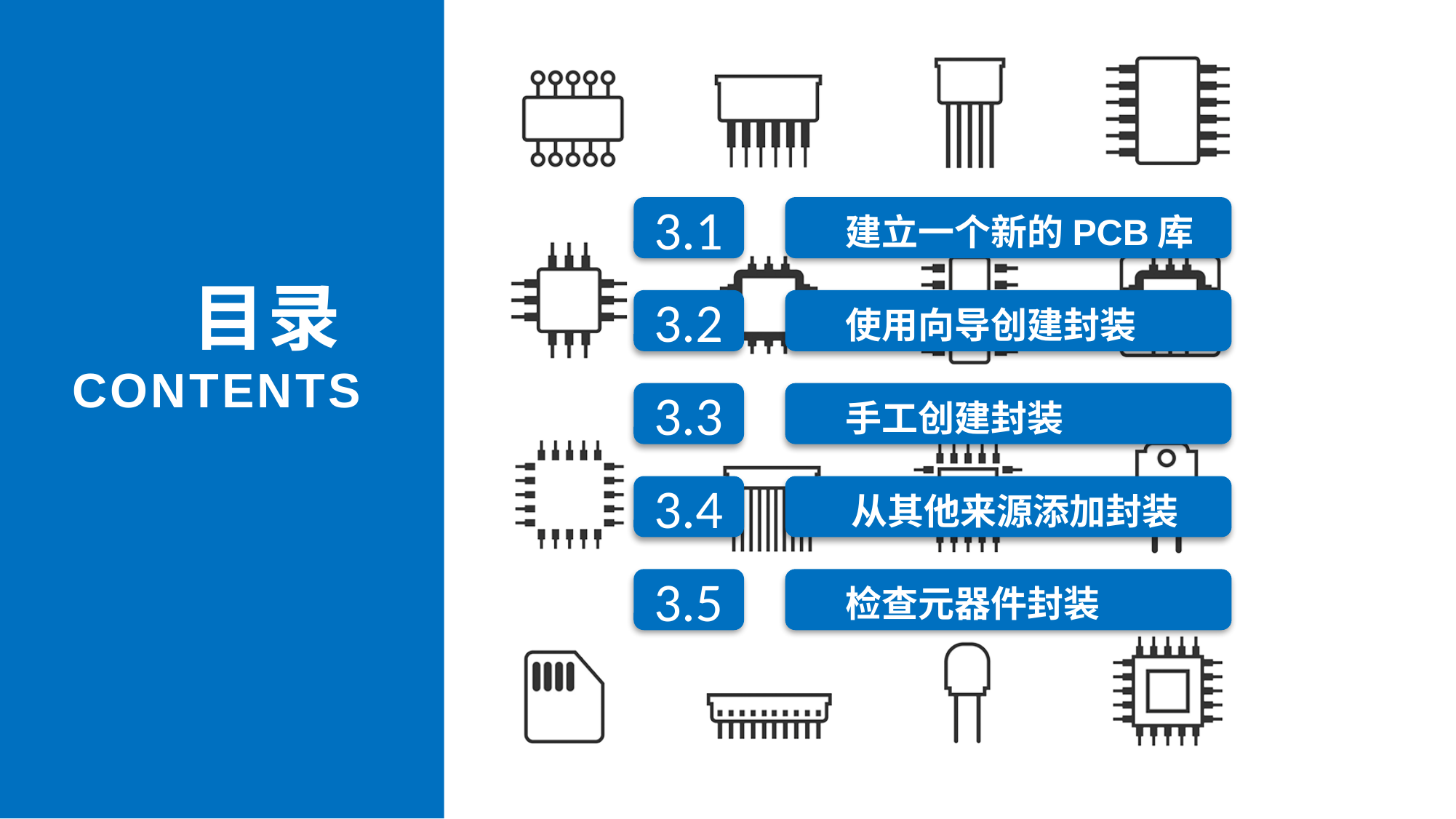

建立一个新的PCB库
3.1
目录
CONTENTS

使用向导创建封装
3.2

手工创建封装
3.3

从其他来源添加封装
3.4

检查元器件封装
3.5